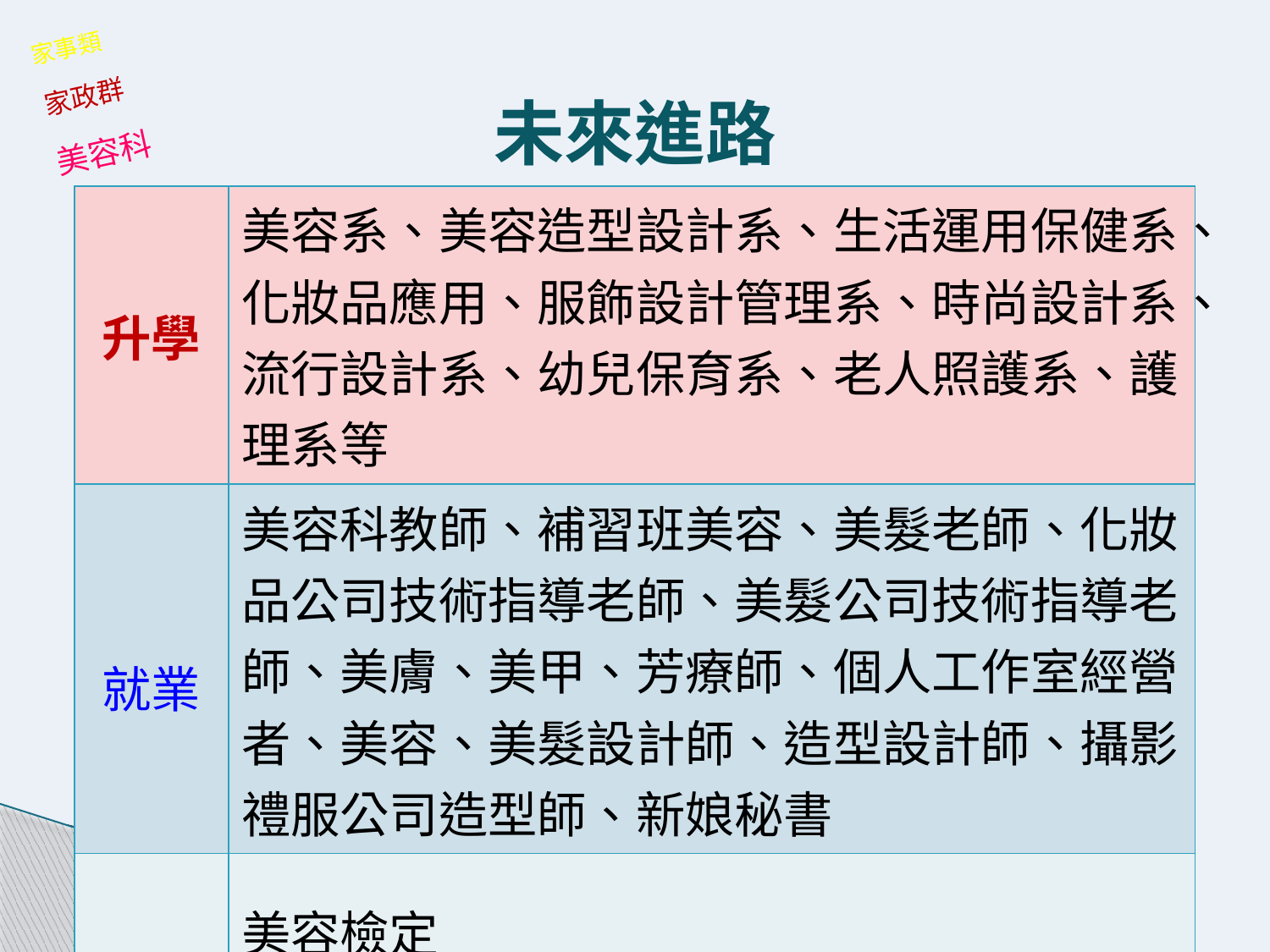

家事類

家政群
未來進路
美容科
| 升學 | 美容系、美容造型設計系、生活運用保健系、化妝品應用、服飾設計管理系、時尚設計系、流行設計系、幼兒保育系、老人照護系、護理系等 |
| --- | --- |
| 就業 | 美容科教師、補習班美容、美髮老師、化妝品公司技術指導老師、美髮公司技術指導老師、美膚、美甲、芳療師、個人工作室經營者、美容、美髮設計師、造型設計師、攝影禮服公司造型師、新娘秘書 |
| 證照 | 美容檢定 女子美髮 |